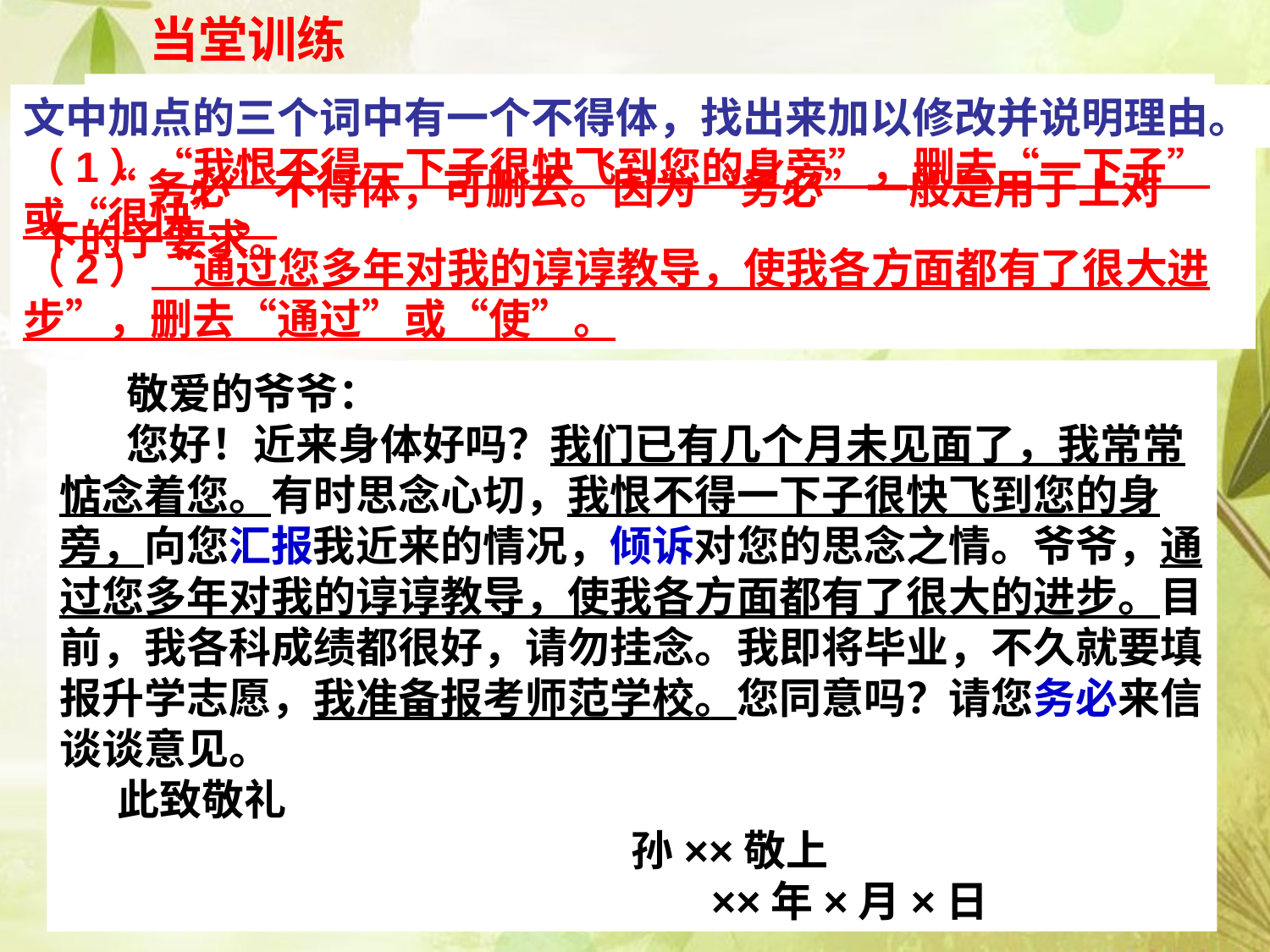

当堂训练
 2 正文划横线的四个句子中有两个病句，请改正。
文中加点的三个词中有一个不得体，找出来加以修改并说明理由。
（1）“我恨不得一下子很快飞到您的身旁”，删去“一下子”或“很快”。
（2）“通过您多年对我的谆谆教导，使我各方面都有了很大进步”，删去“通过”或“使”。

      “务必”不得体，可删去。因为“务必”一般是用于上对下的子要求。
1这封信格式有两处错误：
（1）称呼没有顶格写，（2）“敬礼”应移到下行顶格写。
      敬爱的爷爷：
      您好！近来身体好吗？我们已有几个月未见面了，我常常惦念着您。有时思念心切，我恨不得一下子很快飞到您的身旁，向您汇报我近来的情况，倾诉对您的思念之情。爷爷，通过您多年对我的谆谆教导，使我各方面都有了很大的进步。目前，我各科成绩都很好，请勿挂念。我即将毕业，不久就要填报升学志愿，我准备报考师范学校。您同意吗？请您务必来信谈谈意见。
     此致敬礼
                                                           孙××敬上
                                                       ××年×月×日